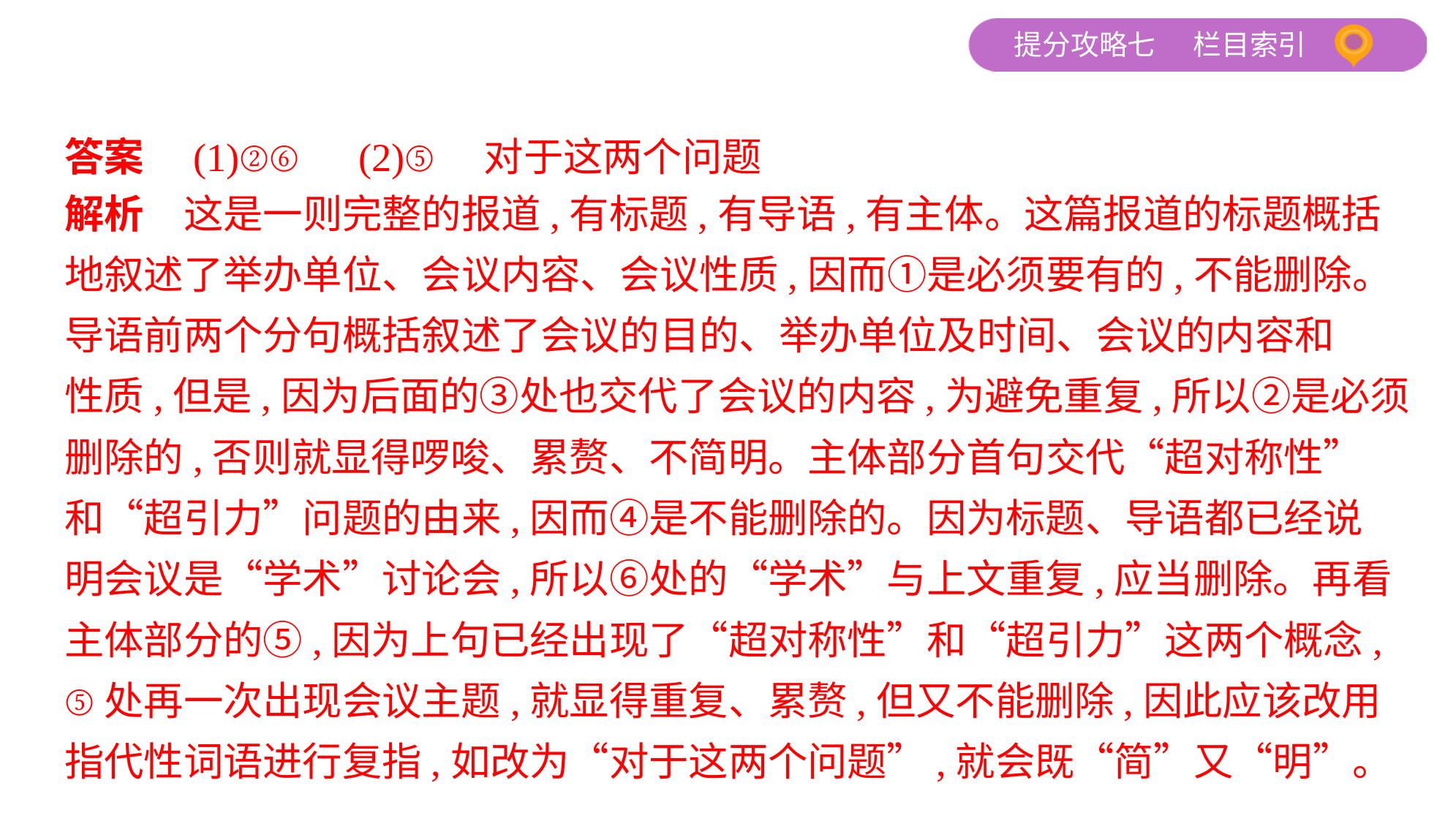

答案　(1)②⑥　(2)⑤　对于这两个问题
解析　这是一则完整的报道,有标题,有导语,有主体。这篇报道的标题概括
地叙述了举办单位、会议内容、会议性质,因而①是必须要有的,不能删除。
导语前两个分句概括叙述了会议的目的、举办单位及时间、会议的内容和
性质,但是,因为后面的③处也交代了会议的内容,为避免重复,所以②是必须
删除的,否则就显得啰唆、累赘、不简明。主体部分首句交代“超对称性”
和“超引力”问题的由来,因而④是不能删除的。因为标题、导语都已经说
明会议是“学术”讨论会,所以⑥处的“学术”与上文重复,应当删除。再看
主体部分的⑤,因为上句已经出现了“超对称性”和“超引力”这两个概念,
⑤处再一次出现会议主题,就显得重复、累赘,但又不能删除,因此应该改用
指代性词语进行复指,如改为“对于这两个问题”,就会既“简”又“明”。